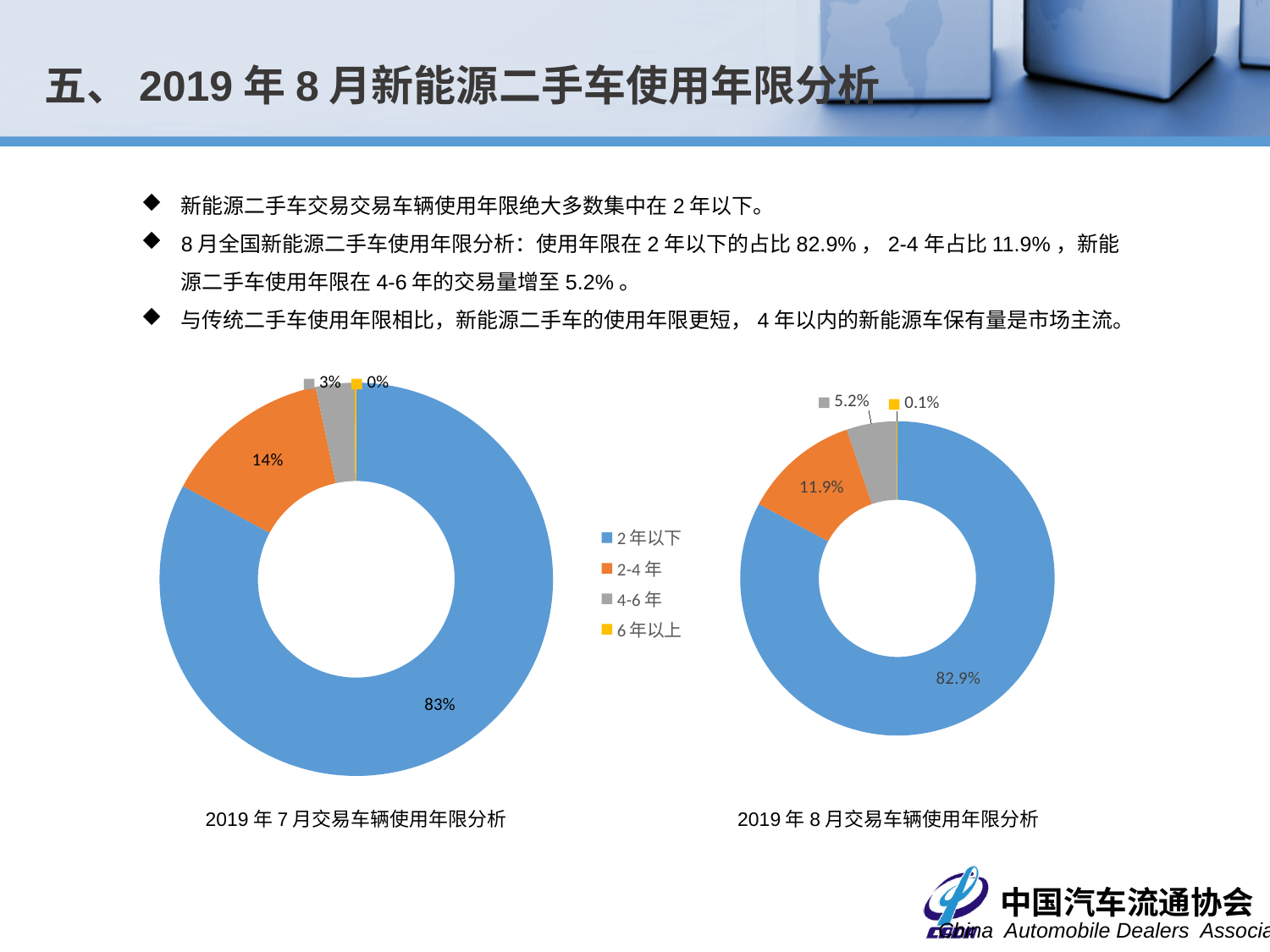

五、2019年8月新能源二手车使用年限分析
新能源二手车交易交易车辆使用年限绝大多数集中在2年以下。
8月全国新能源二手车使用年限分析：使用年限在2年以下的占比82.9%，2-4年占比11.9%，新能源二手车使用年限在4-6年的交易量增至5.2%。
与传统二手车使用年限相比，新能源二手车的使用年限更短，4年以内的新能源车保有量是市场主流。

### Chart

| Category | 数量 |
|---|---|
| 2年以下 | 3795.0 |
| 2-4年 | 633.0 |
| 4-6年 | 146.0 |
| 6年以上 | 6.0 |

### Chart

| Category |  |
|---|---|
| 2年以下 | 0.8285121107654174 |
| 2-4年 | 0.11920447119601991 |
| 4-6年 | 0.0515321738867346 |
| 6年以上 | 0.0007512441518280768 |

### Chart

| Category |
|---|
2019年7月交易车辆使用年限分析
2019年8月交易车辆使用年限分析